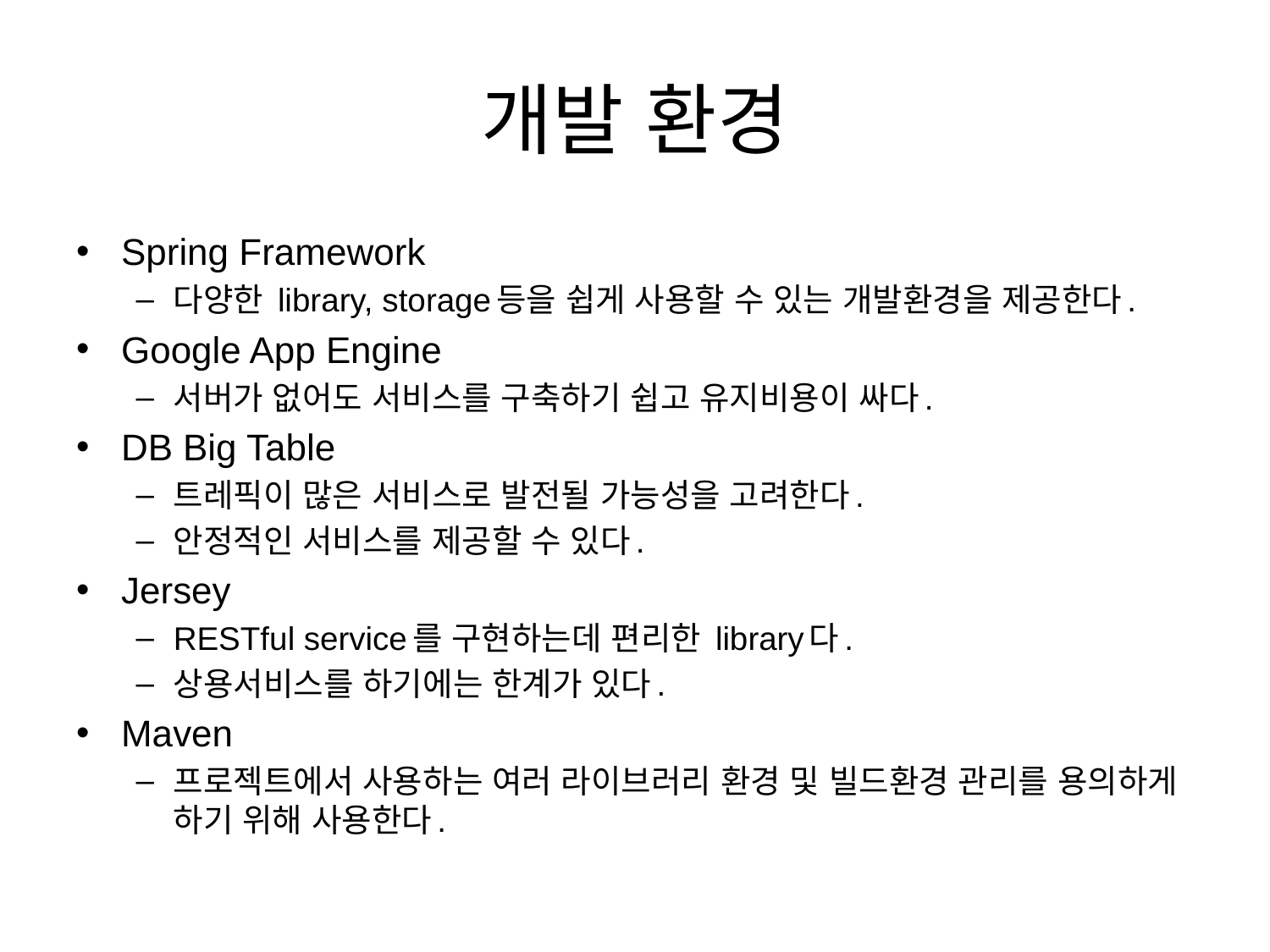

# 개발 환경
Spring Framework
다양한 library, storage등을 쉽게 사용할 수 있는 개발환경을 제공한다.
Google App Engine
서버가 없어도 서비스를 구축하기 쉽고 유지비용이 싸다.
DB Big Table
트레픽이 많은 서비스로 발전될 가능성을 고려한다.
안정적인 서비스를 제공할 수 있다.
Jersey
RESTful service를 구현하는데 편리한 library다.
상용서비스를 하기에는 한계가 있다.
Maven
프로젝트에서 사용하는 여러 라이브러리 환경 및 빌드환경 관리를 용의하게 하기 위해 사용한다.